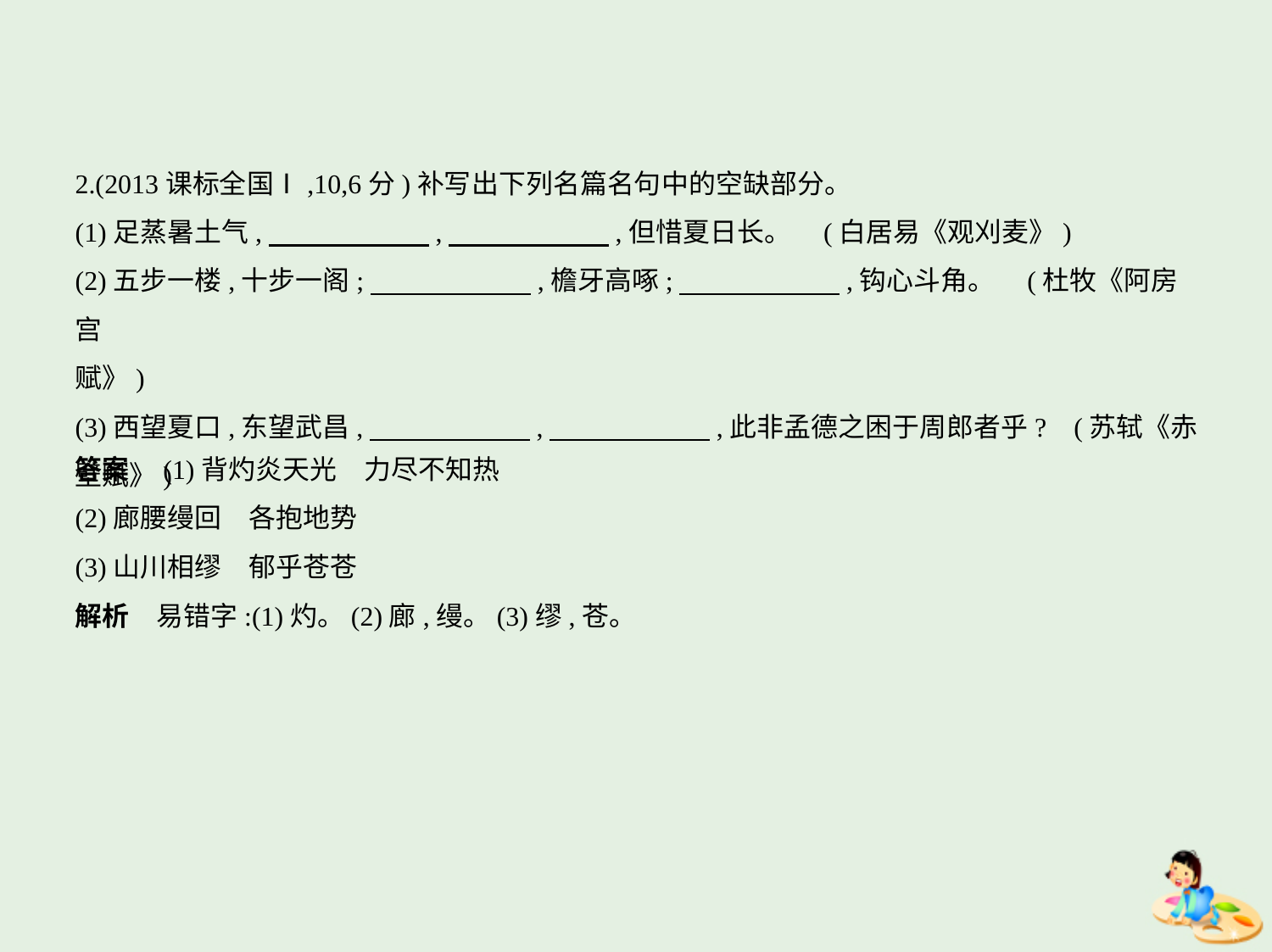

2.(2013课标全国Ⅰ,10,6分)补写出下列名篇名句中的空缺部分。
(1)足蒸暑土气,　　　　　    ,　　　　　    ,但惜夏日长。 (白居易《观刈麦》)
(2)五步一楼,十步一阁;　　　　　    ,檐牙高啄;　　　　　    ,钩心斗角。 (杜牧《阿房宫
赋》)
(3)西望夏口,东望武昌,　　　　　    ,　　　　　    ,此非孟德之困于周郎者乎? (苏轼《赤
壁赋》)
答案　(1)背灼炎天光　力尽不知热
(2)廊腰缦回　各抱地势
(3)山川相缪　郁乎苍苍
解析　易错字:(1)灼。(2)廊,缦。(3)缪,苍。